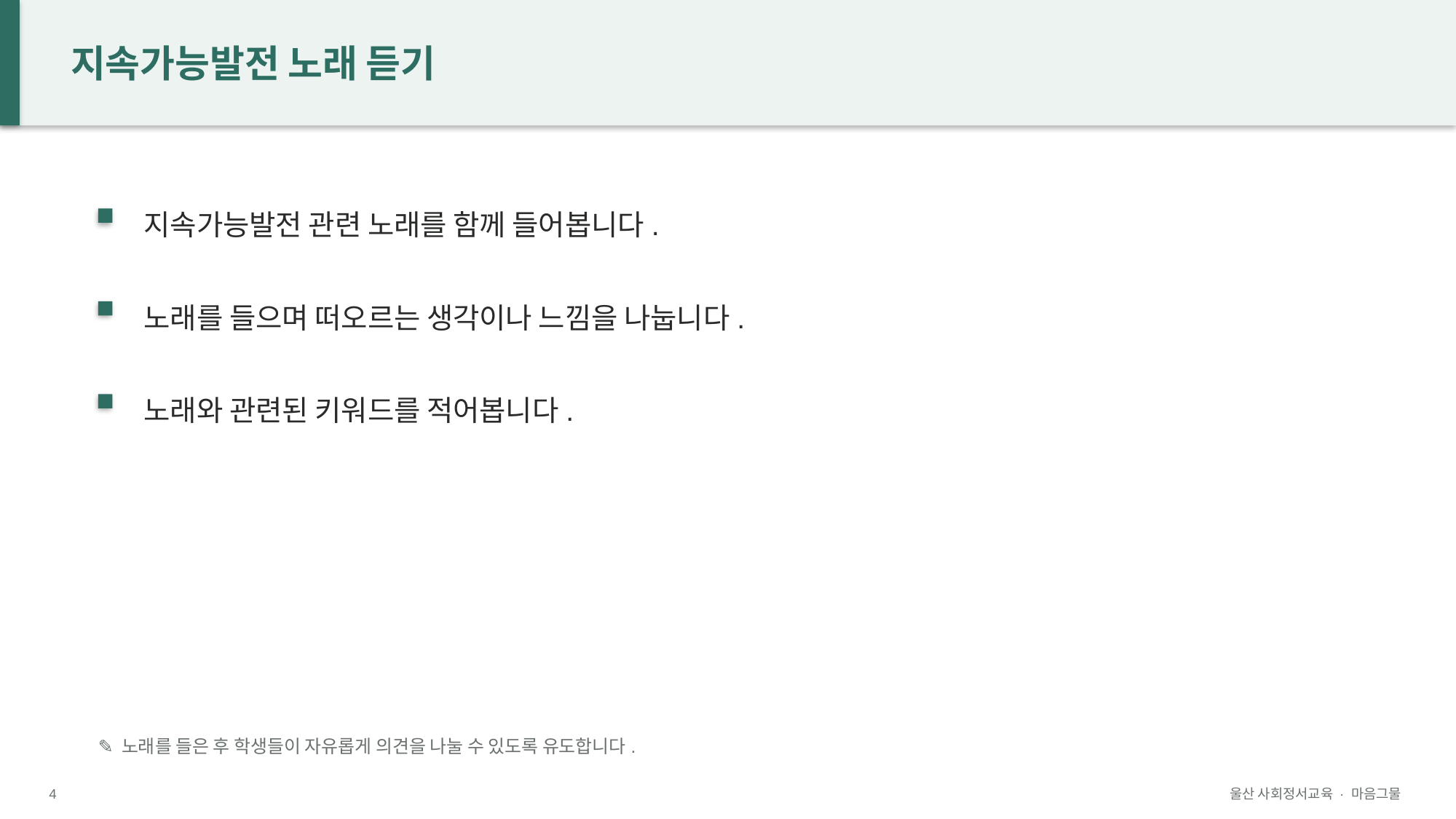

지속가능발전 노래 듣기
지속가능발전 관련 노래를 함께 들어봅니다.

노래를 들으며 떠오르는 생각이나 느낌을 나눕니다.

노래와 관련된 키워드를 적어봅니다.

✎ 노래를 들은 후 학생들이 자유롭게 의견을 나눌 수 있도록 유도합니다.
4
울산 사회정서교육 · 마음그물